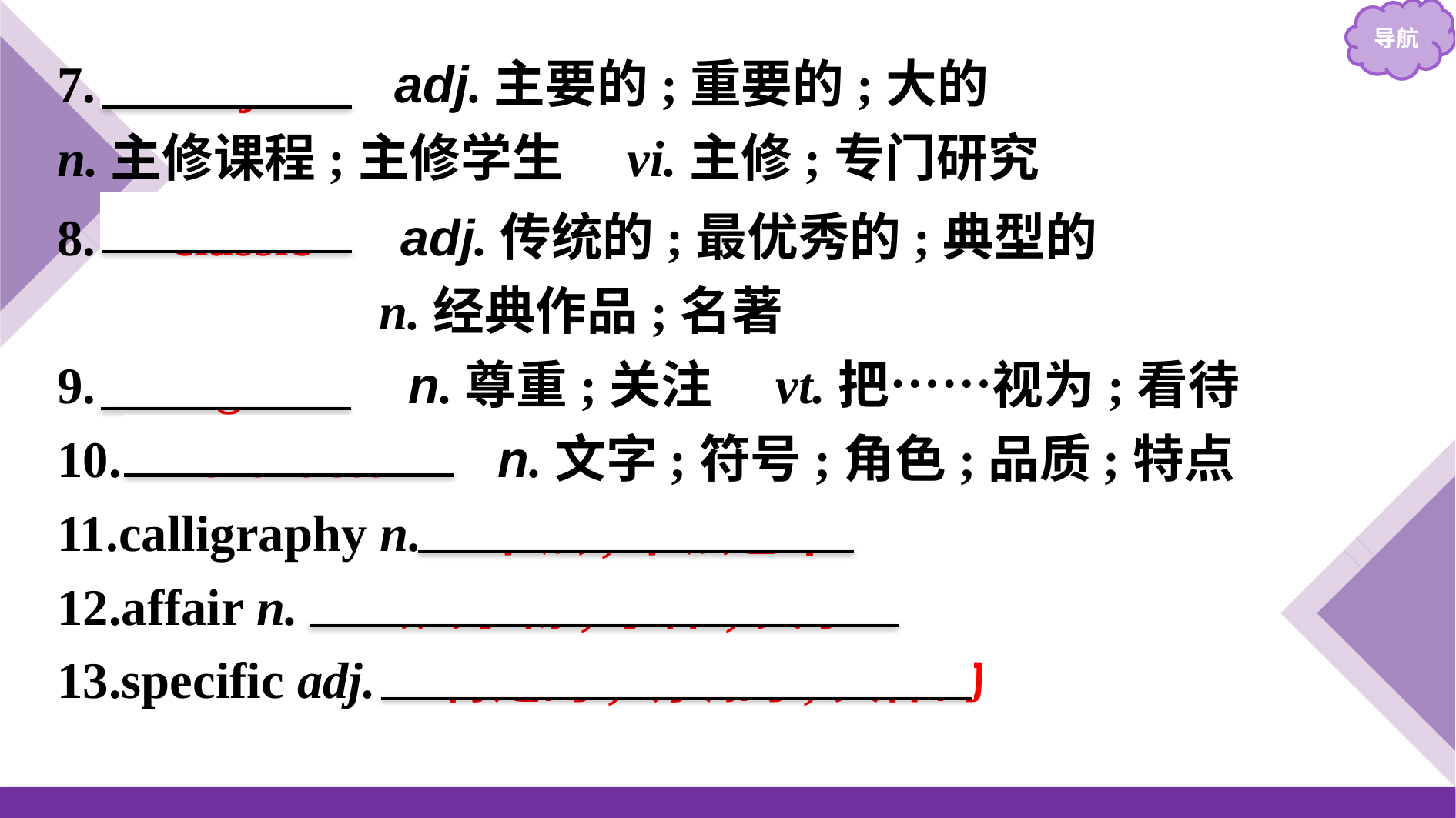

7.　major　 adj.主要的;重要的;大的
n.主修课程;主修学生　vi.主修;专门研究

8.　classic　 adj.传统的;最优秀的;典型的
                         n.经典作品;名著
9.　regard　 n.尊重;关注　vt.把……视为;看待
10.　character　 n.文字;符号;角色;品质;特点
11.calligraphy n.　书法;书法艺术
12.affair n.　公共事物;事件;关系
13.specific adj.　特定的;明确的;具体的